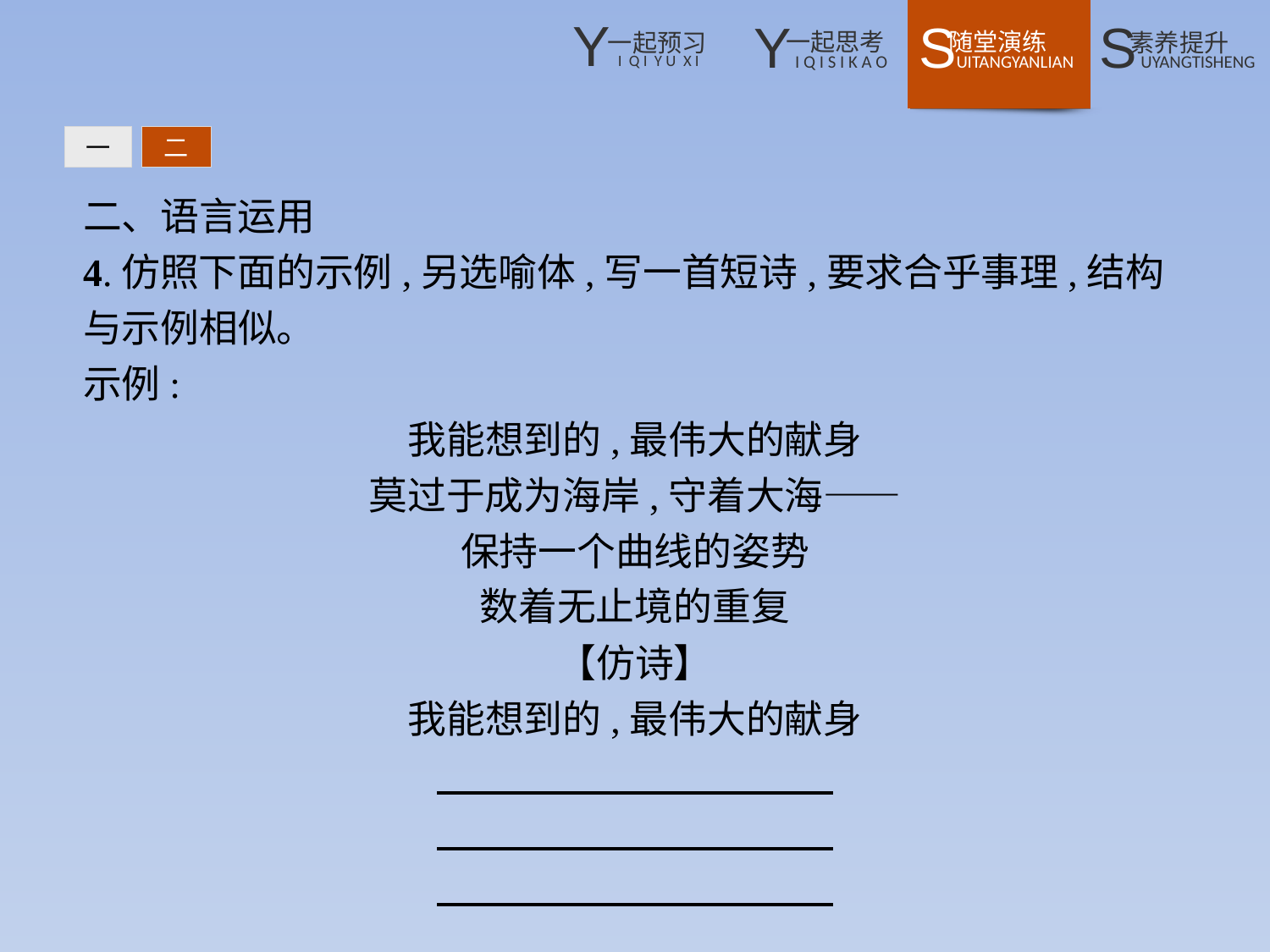

一
二
二、语言运用
4.仿照下面的示例,另选喻体,写一首短诗,要求合乎事理,结构与示例相似。
示例:
我能想到的,最伟大的献身
莫过于成为海岸,守着大海——
保持一个曲线的姿势
数着无止境的重复
【仿诗】
我能想到的,最伟大的献身